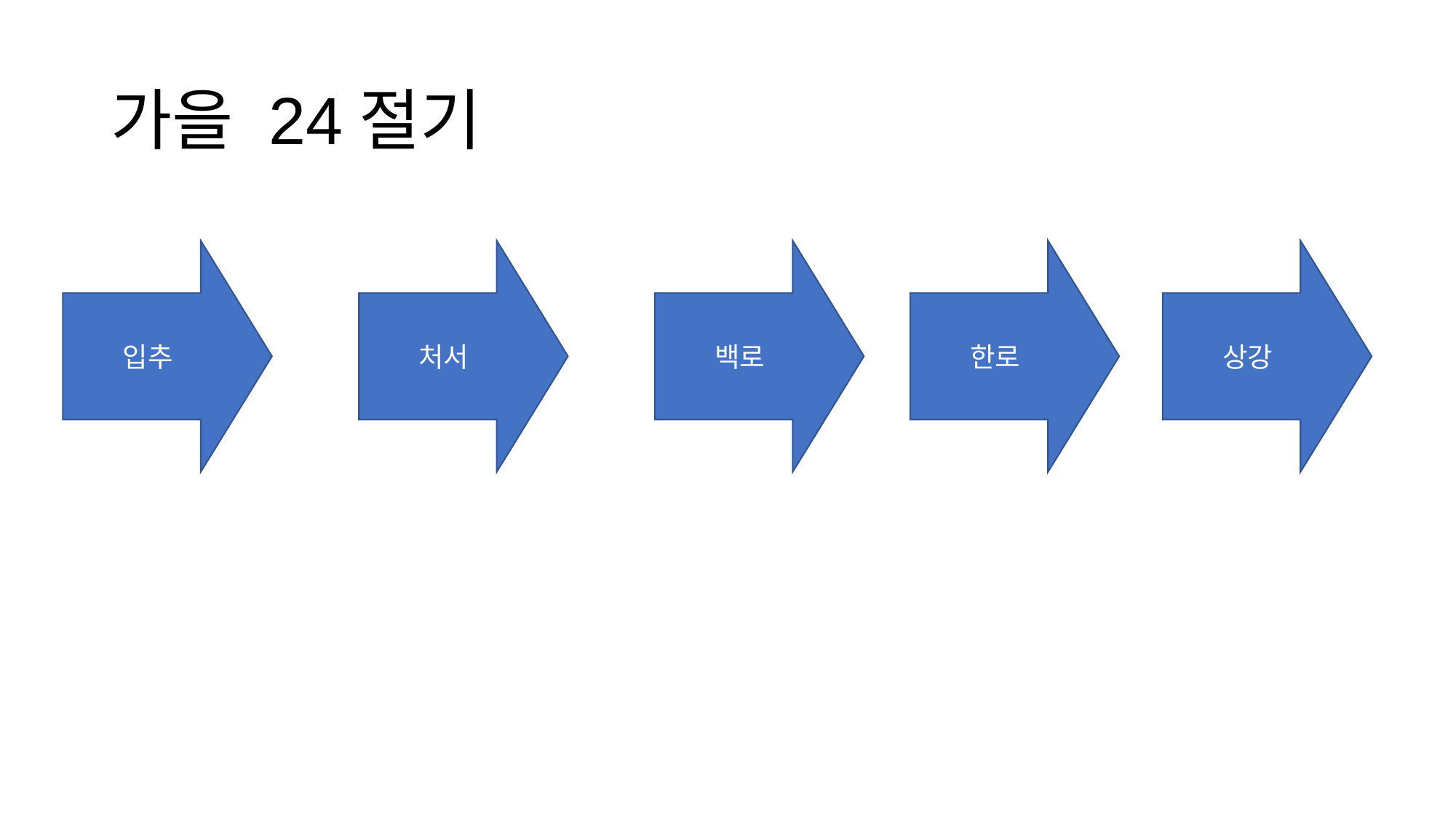

# 가을 24절기
입추
처서
백로
한로
상강